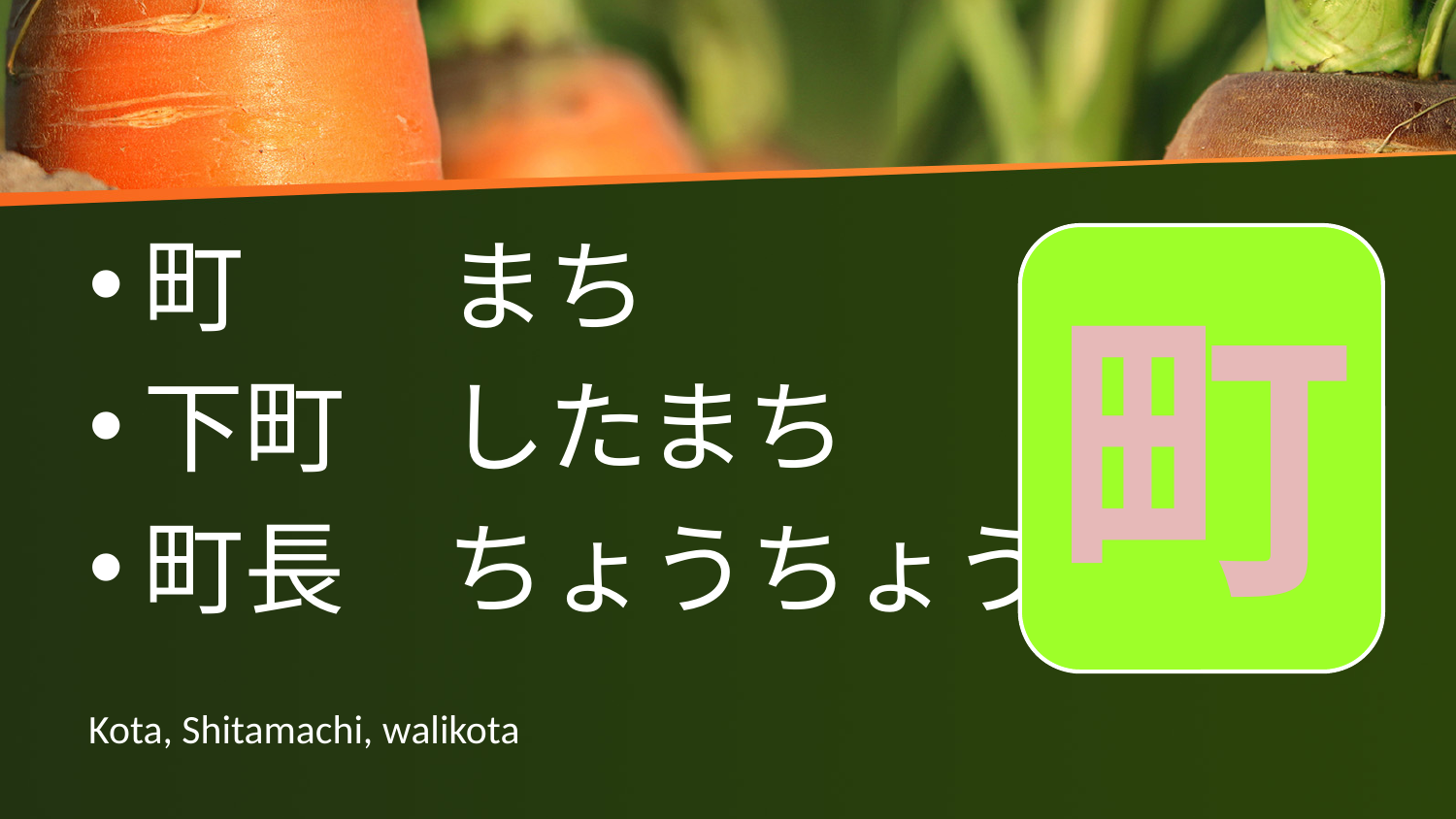

町　　まち
下町　したまち
町長　ちょうちょう
町
# Kota, Shitamachi, walikota